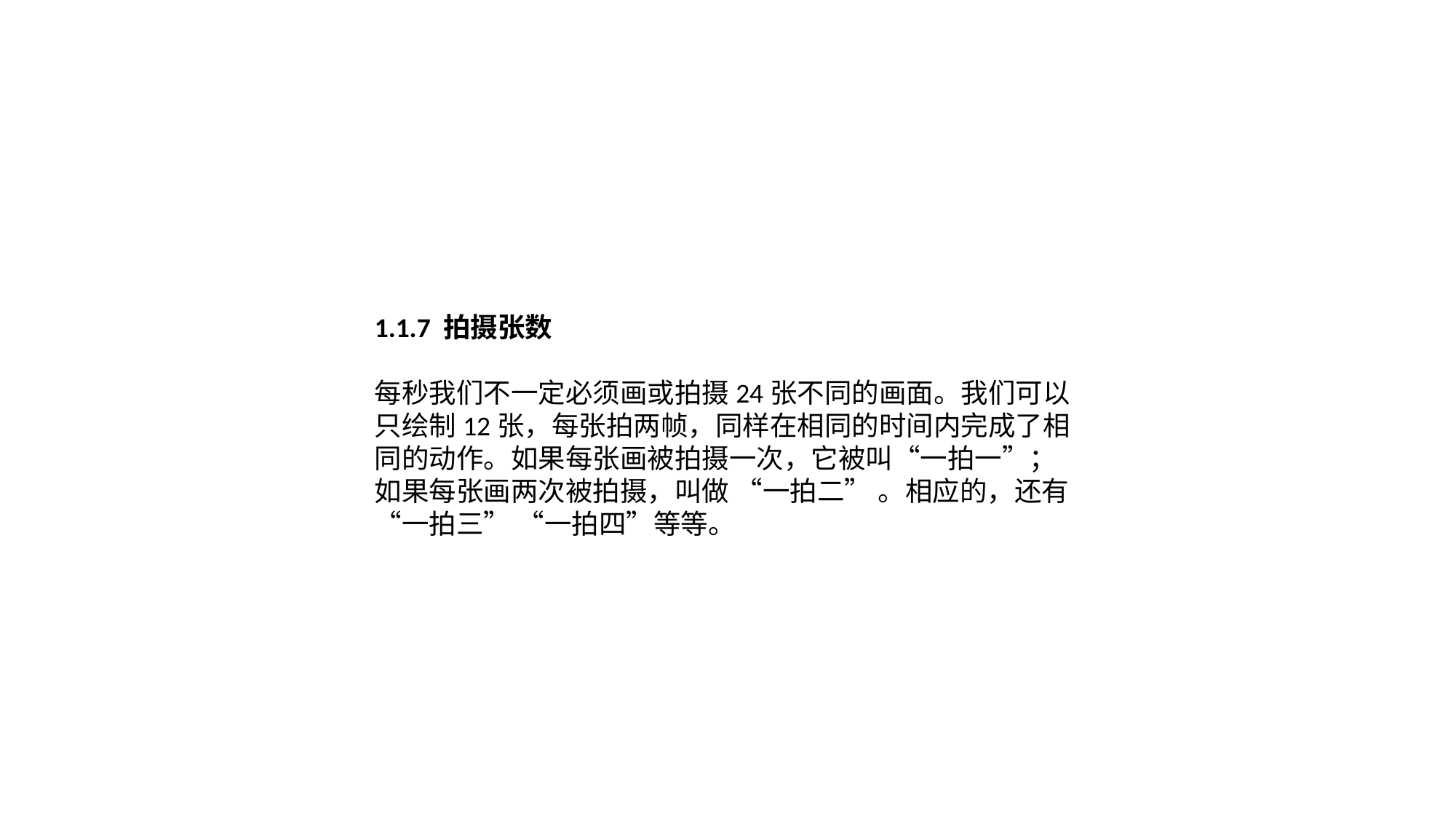

1.1.7 拍摄张数

每秒我们不一定必须画或拍摄24张不同的画面。我们可以只绘制12张，每张拍两帧，同样在相同的时间内完成了相同的动作。如果每张画被拍摄一次，它被叫“一拍一”；如果每张画两次被拍摄，叫做 “一拍二” 。相应的，还有“一拍三” “一拍四”等等。